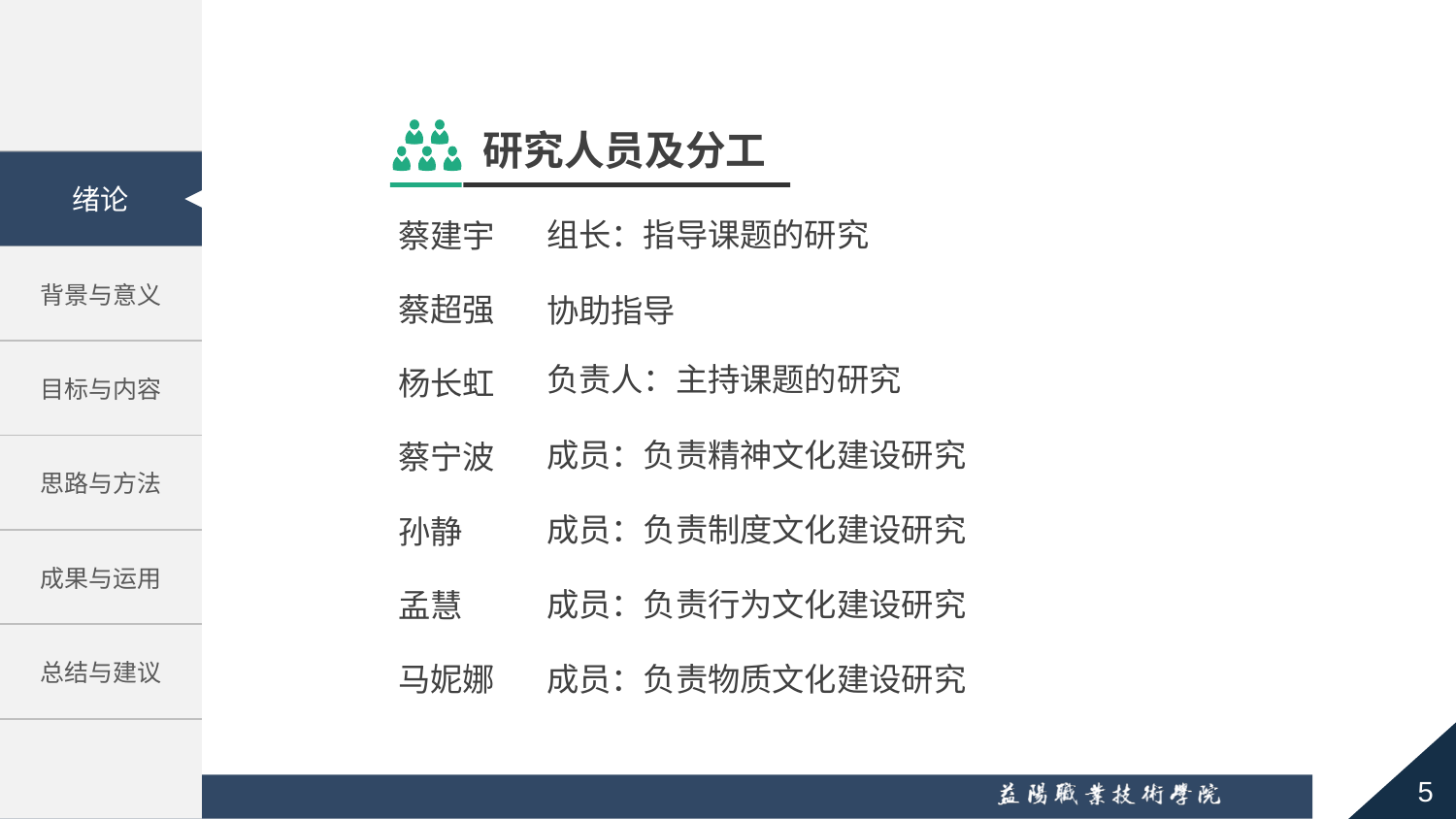

研究人员及分工

组长：指导课题的研究
蔡建宇
蔡超强
协助指导
负责人：主持课题的研究
杨长虹
成员：负责精神文化建设研究
蔡宁波
成员：负责制度文化建设研究
孙静
成员：负责行为文化建设研究
孟慧
马妮娜
成员：负责物质文化建设研究